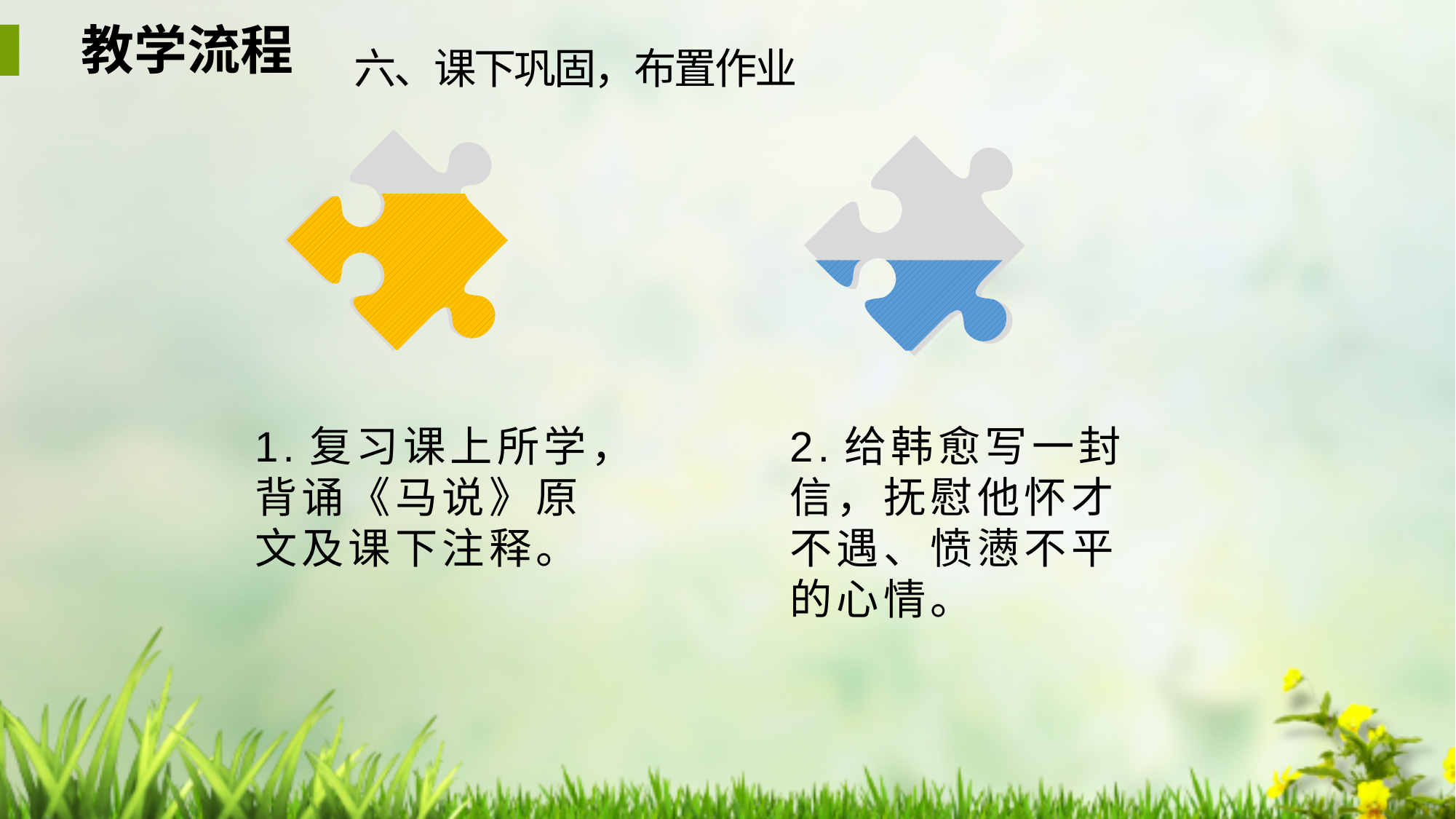

教学流程
六、课下巩固，布置作业

1.复习课上所学，背诵《马说》原文及课下注释。
2.给韩愈写一封信，抚慰他怀才不遇、愤懑不平的心情。